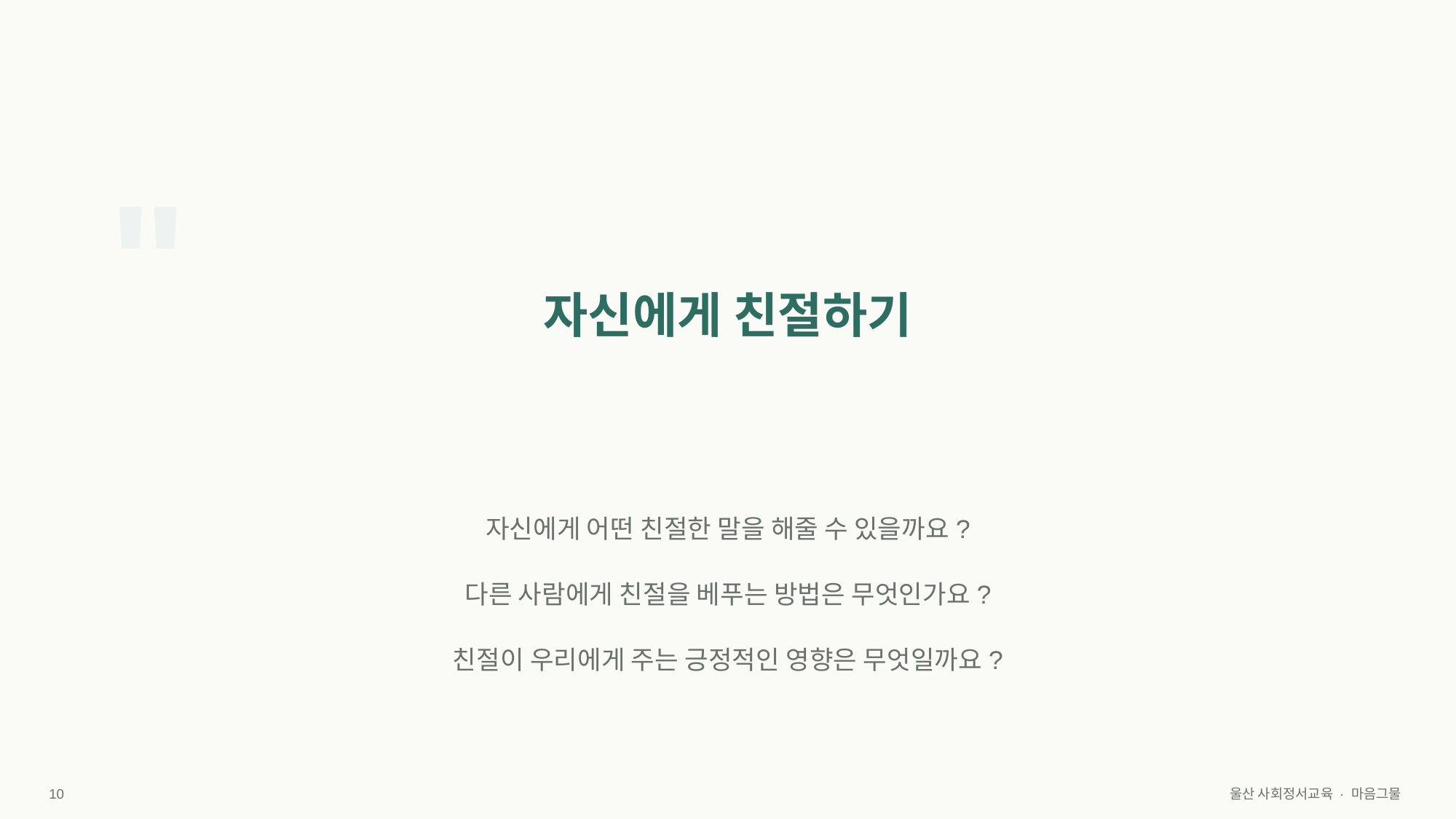

"
자신에게 친절하기
자신에게 어떤 친절한 말을 해줄 수 있을까요?
다른 사람에게 친절을 베푸는 방법은 무엇인가요?
친절이 우리에게 주는 긍정적인 영향은 무엇일까요?
10
울산 사회정서교육 · 마음그물